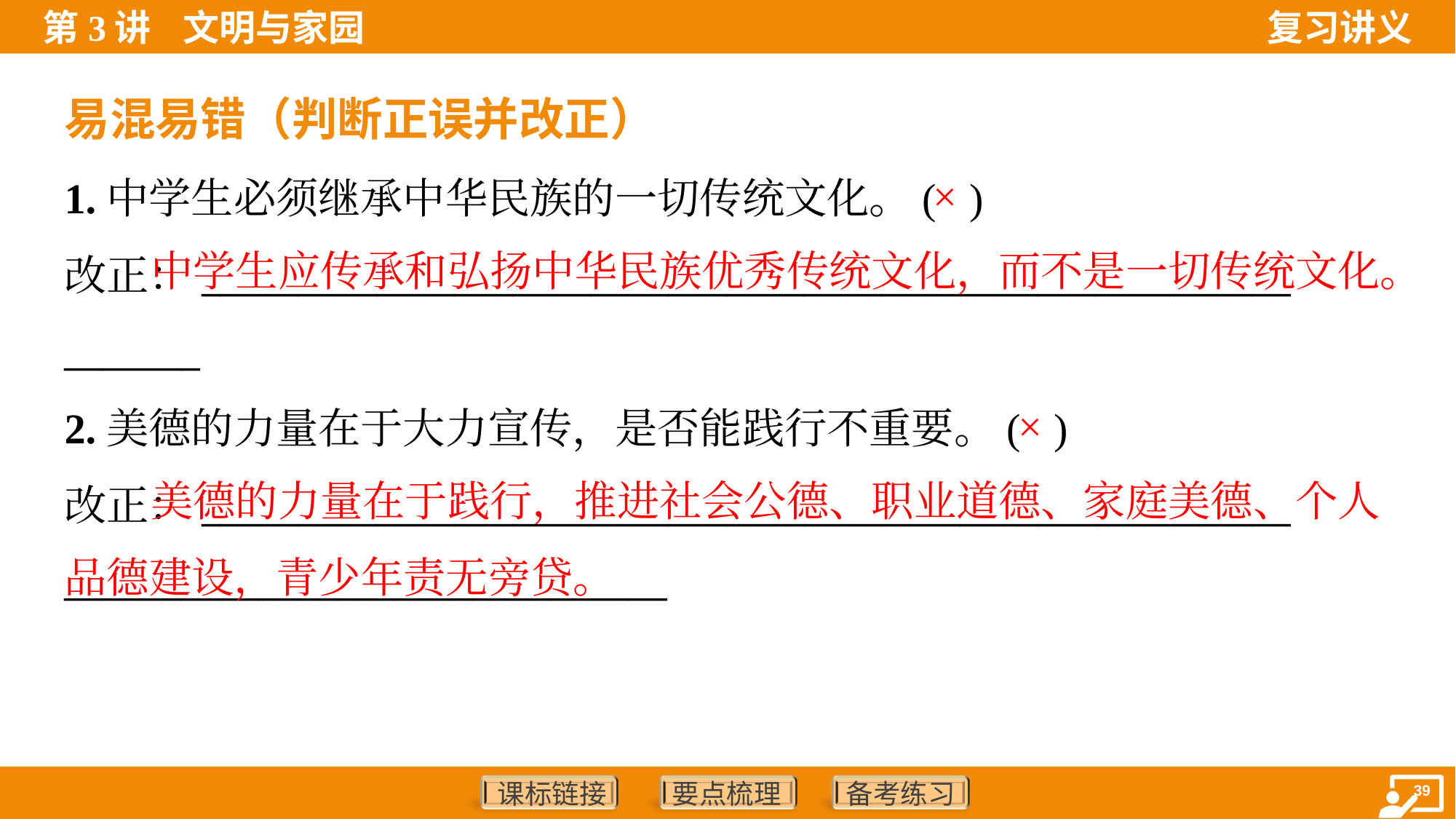

易混易错（判断正误并改正）
1.中学生必须继承中华民族的一切传统文化。(   )
改正：________________________________________________________
_______
×
       中学生应传承和弘扬中华民族优秀传统文化，而不是一切传统文化。
2.美德的力量在于大力宣传，是否能践行不重要。(   )
改正：________________________________________________________
_______________________________
×
       美德的力量在于践行，推进社会公德、职业道德、家庭美德、个人品德建设，青少年责无旁贷。